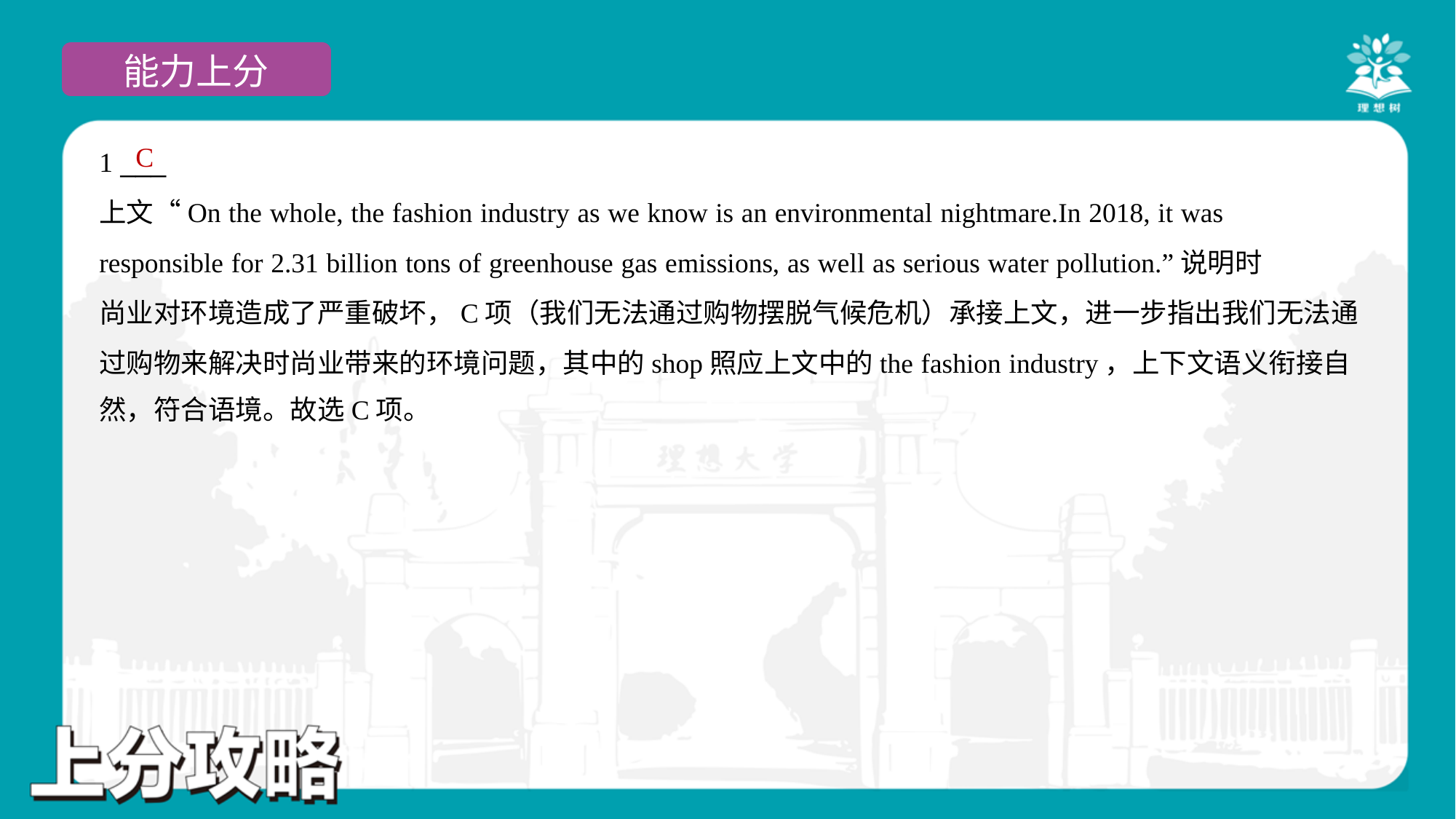

C
1 ___
上文“On the whole, the fashion industry as we know is an environmental nightmare.In 2018, it was
responsible for 2.31 billion tons of greenhouse gas emissions, as well as serious water pollution.”说明时
尚业对环境造成了严重破坏，C项（我们无法通过购物摆脱气候危机）承接上文，进一步指出我们无法通
过购物来解决时尚业带来的环境问题，其中的shop照应上文中的the fashion industry，上下文语义衔接自
然，符合语境。故选C项。